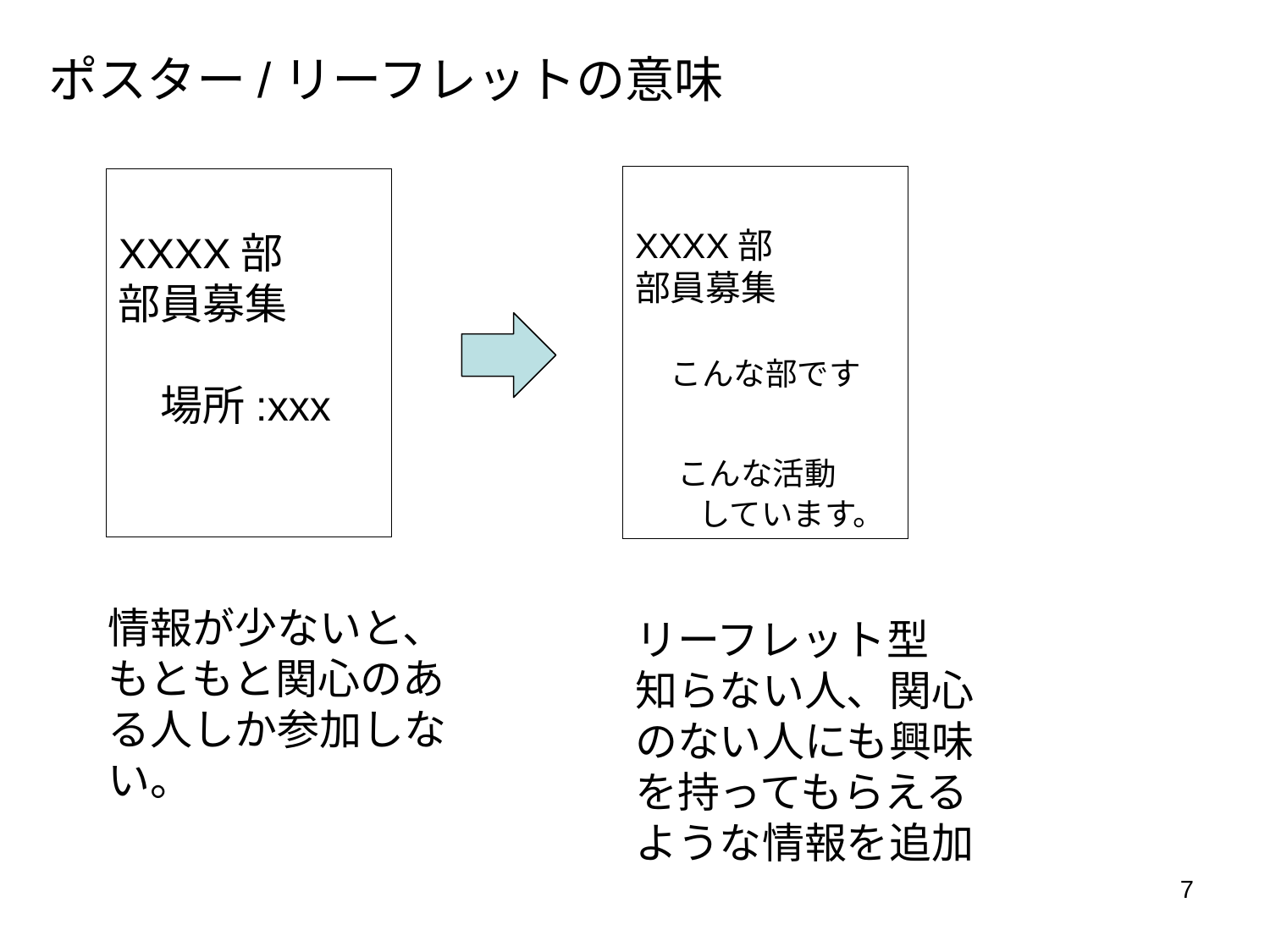

ポスター/リーフレットの意味
XXXX部
部員募集
　こんな部です
　こんな活動
　　しています。
XXXX部
部員募集

　場所:xxx

情報が少ないと、もともと関心のある人しか参加しない。
リーフレット型
知らない人、関心のない人にも興味を持ってもらえるような情報を追加
7